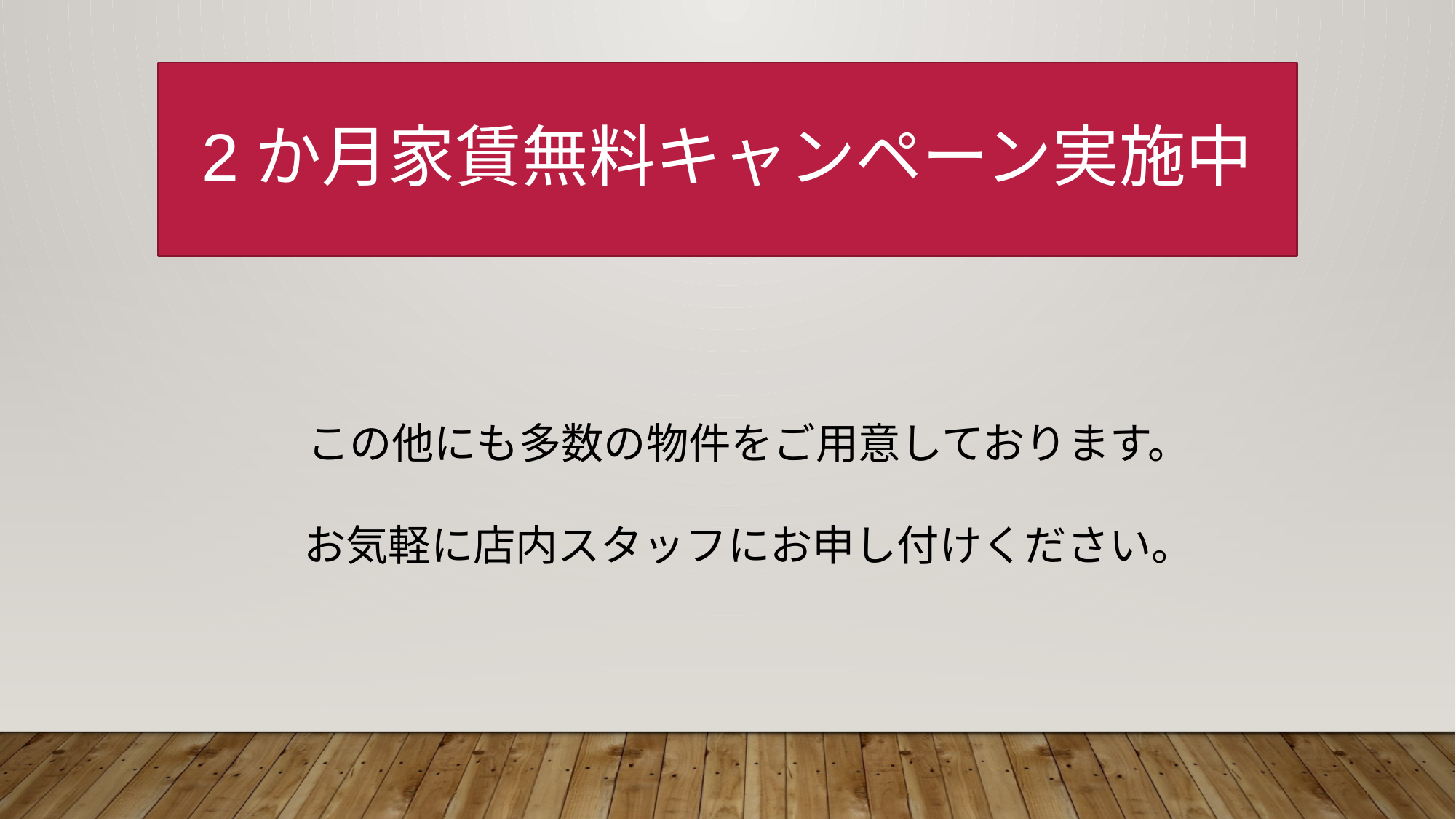

# 2か月家賃無料キャンペーン実施中
この他にも多数の物件をご用意しております。

お気軽に店内スタッフにお申し付けください。